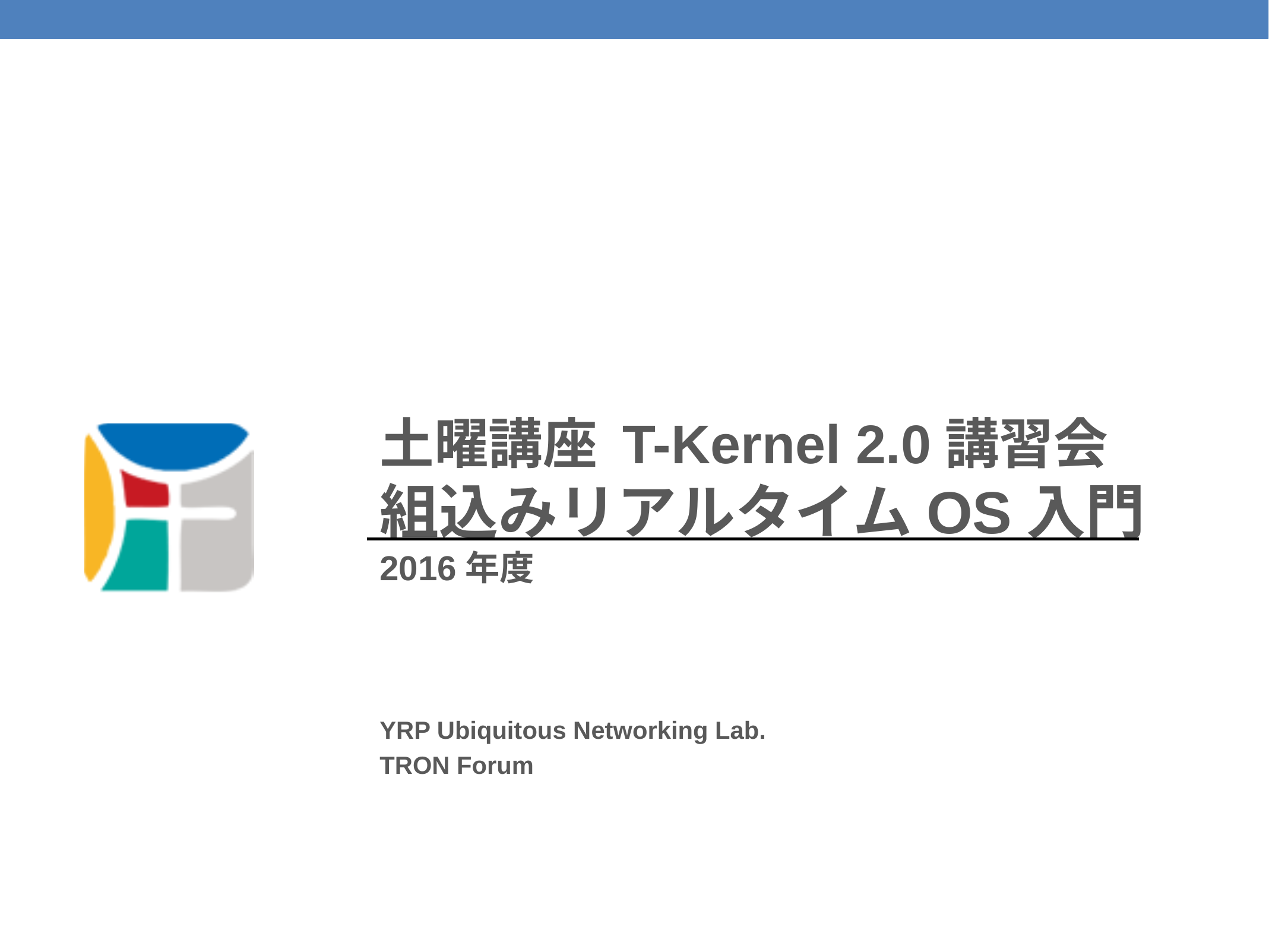

# 土曜講座 T-Kernel 2.0講習会 組込みリアルタイムOS入門 2016年度
YRP Ubiquitous Networking Lab.
TRON Forum